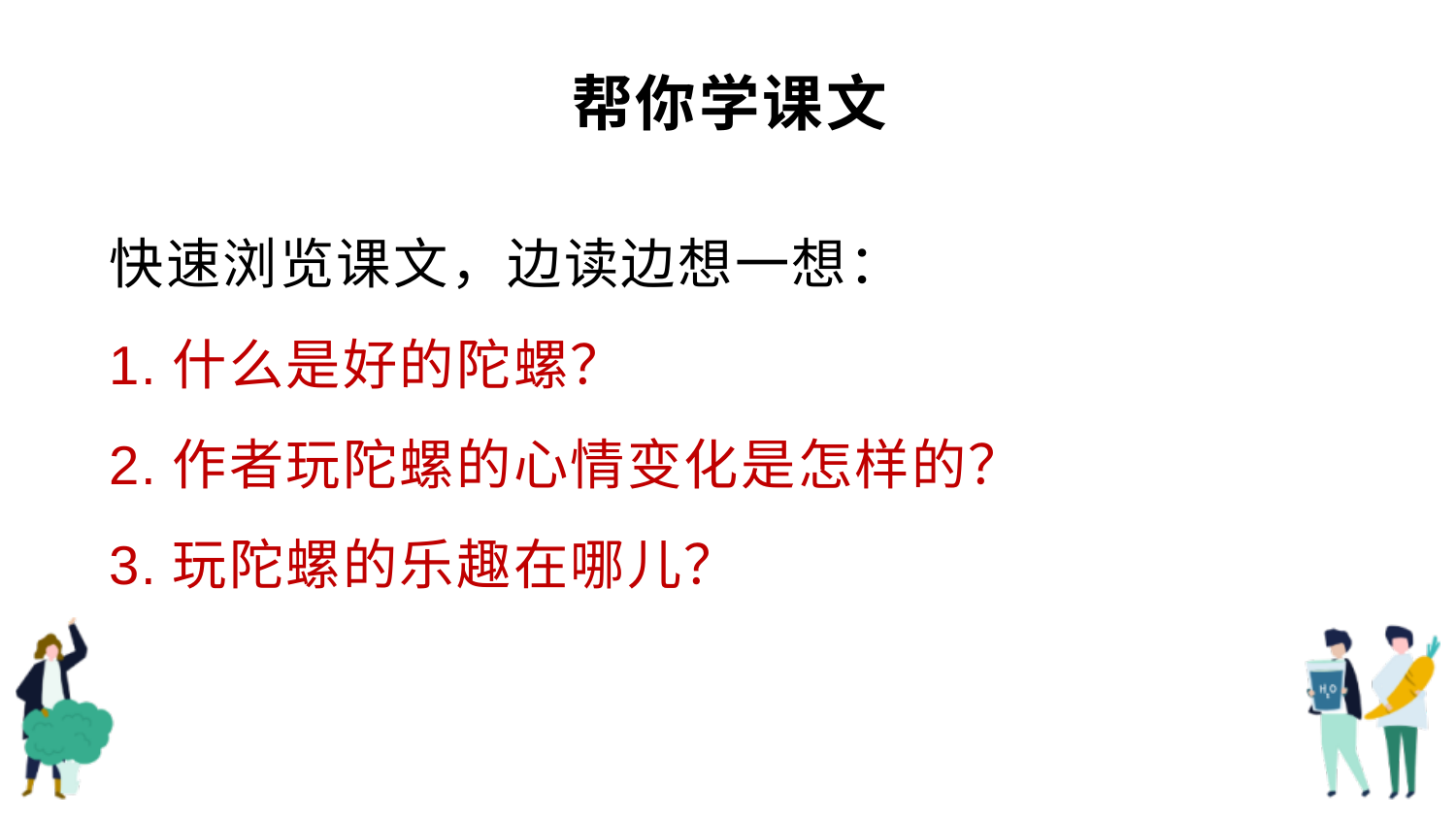

# 帮你学课文
快速浏览课文，边读边想一想：
1.什么是好的陀螺？
2.作者玩陀螺的心情变化是怎样的？
3.玩陀螺的乐趣在哪儿？